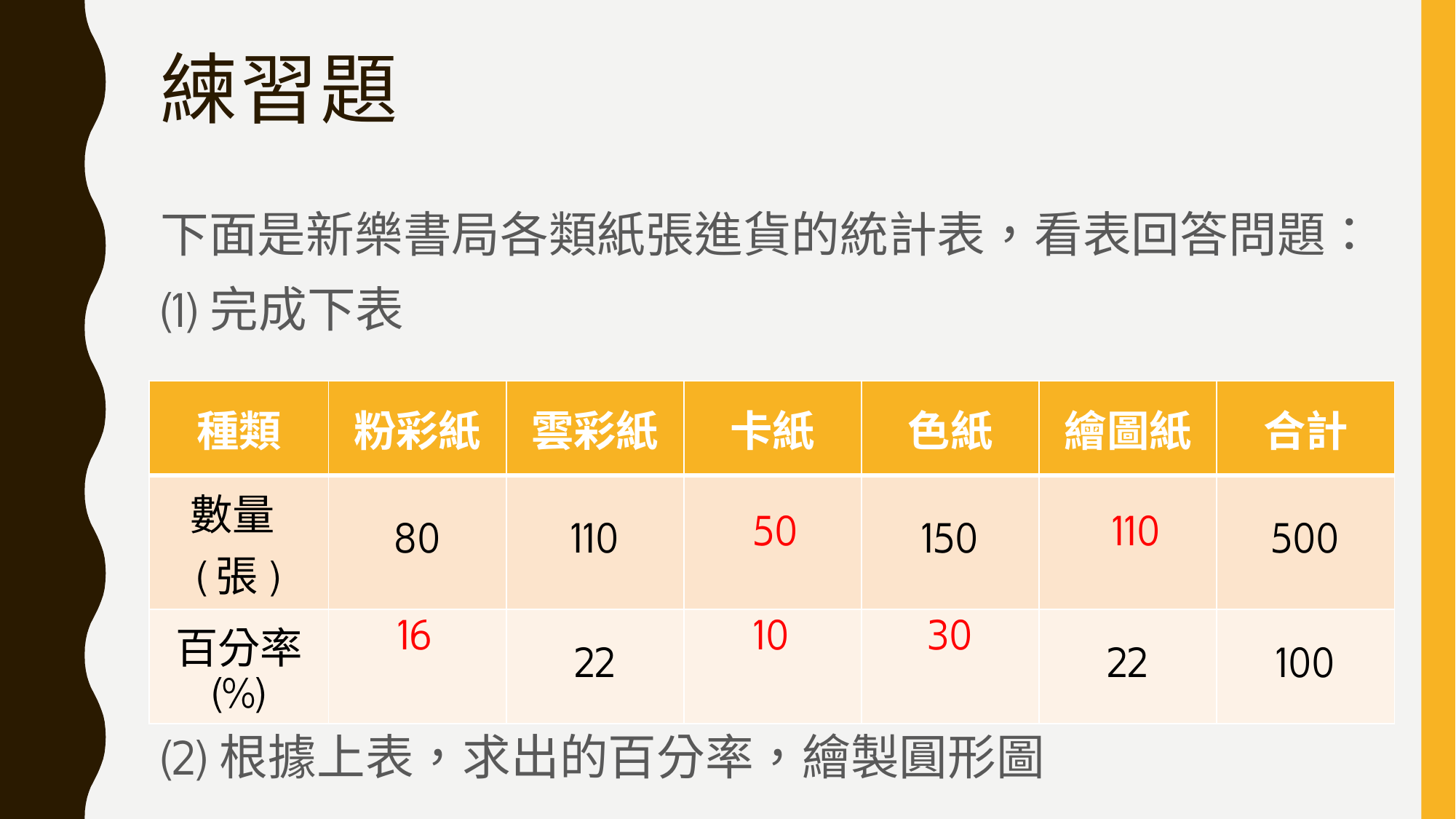

# 練習題
下面是新樂書局各類紙張進貨的統計表，看表回答問題：
(1)完成下表

(2)根據上表，求出的百分率，繪製圓形圖

| 種類 | 粉彩紙 | 雲彩紙 | 卡紙 | 色紙 | 繪圖紙 | 合計 |
| --- | --- | --- | --- | --- | --- | --- |
| 數量(張) | 80 | 110 |  | 150 |  | 500 |
| 百分率 (%) |  | 22 |  |  | 22 | 100 |
50
110
16
10
30